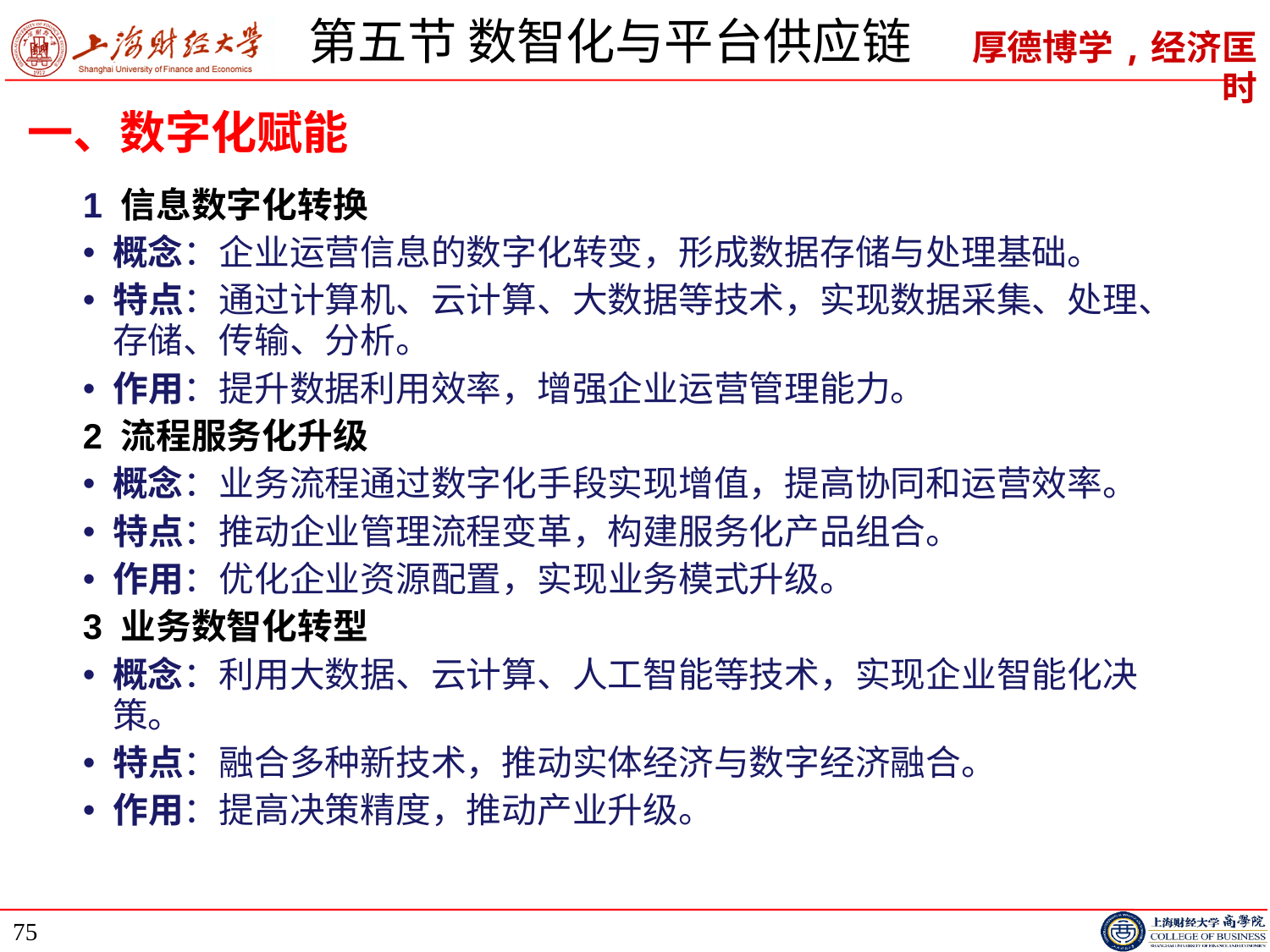

# 第五节 数智化与平台供应链
一、数字化赋能
1 信息数字化转换
概念：企业运营信息的数字化转变，形成数据存储与处理基础。
特点：通过计算机、云计算、大数据等技术，实现数据采集、处理、存储、传输、分析。
作用：提升数据利用效率，增强企业运营管理能力。
2 流程服务化升级
概念：业务流程通过数字化手段实现增值，提高协同和运营效率。
特点：推动企业管理流程变革，构建服务化产品组合。
作用：优化企业资源配置，实现业务模式升级。
3 业务数智化转型
概念：利用大数据、云计算、人工智能等技术，实现企业智能化决策。
特点：融合多种新技术，推动实体经济与数字经济融合。
作用：提高决策精度，推动产业升级。

75